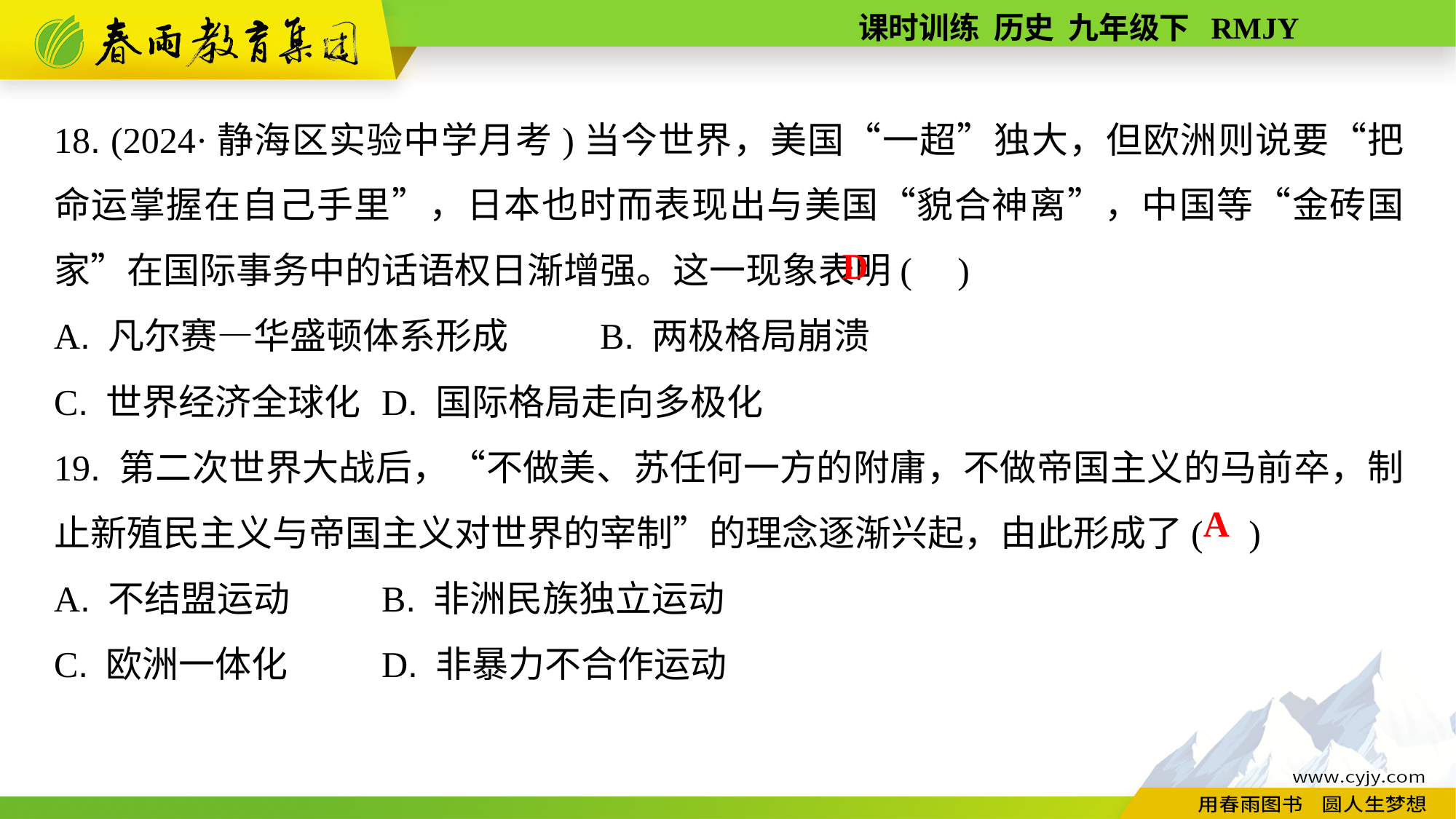

18. (2024·静海区实验中学月考)当今世界，美国“一超”独大，但欧洲则说要“把命运掌握在自己手里”，日本也时而表现出与美国“貌合神离”，中国等“金砖国家”在国际事务中的话语权日渐增强。这一现象表明(     )
A. 凡尔赛—华盛顿体系形成	B. 两极格局崩溃
C. 世界经济全球化	D. 国际格局走向多极化
19. 第二次世界大战后，“不做美、苏任何一方的附庸，不做帝国主义的马前卒，制止新殖民主义与帝国主义对世界的宰制”的理念逐渐兴起，由此形成了(     )
A. 不结盟运动	B. 非洲民族独立运动
C. 欧洲一体化	D. 非暴力不合作运动
D
A